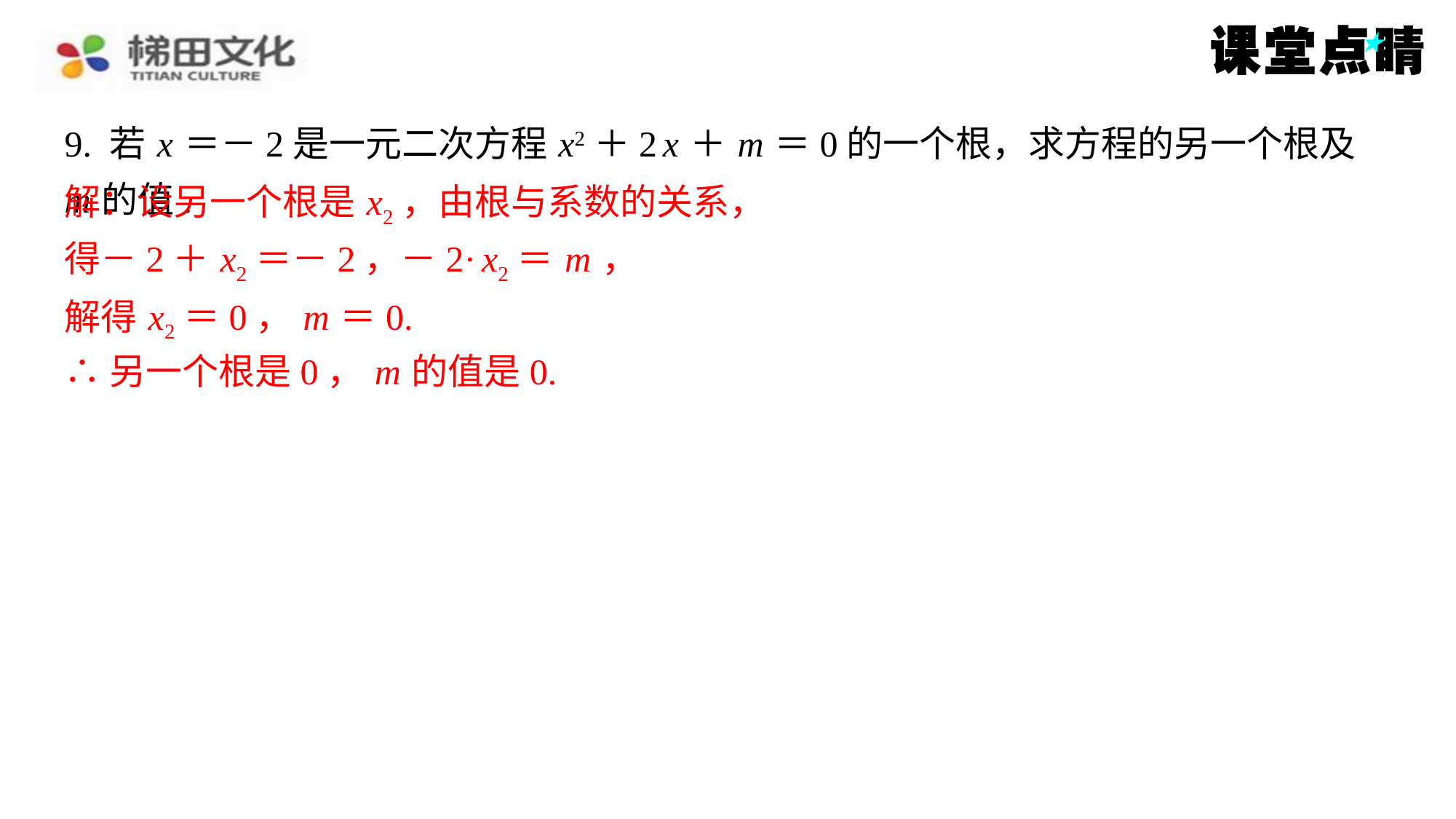

9. 若 x ＝－2是一元二次方程 x2＋2 x ＋ m ＝0的一个根，求方程的另一个根及 m 的值.
解：设另一个根是 x2，由根与系数的关系，
解：设另一个根是 x2，由根与系数的关系，
得－2＋ x2＝－2，－2· x2＝ m ，
得－2＋ x2＝－2，－2· x2＝ m ，
解得 x2＝0， m ＝0.
解得 x2＝0， m ＝0.
∴另一个根是0， m 的值是0.
∴另一个根是0， m 的值是0.